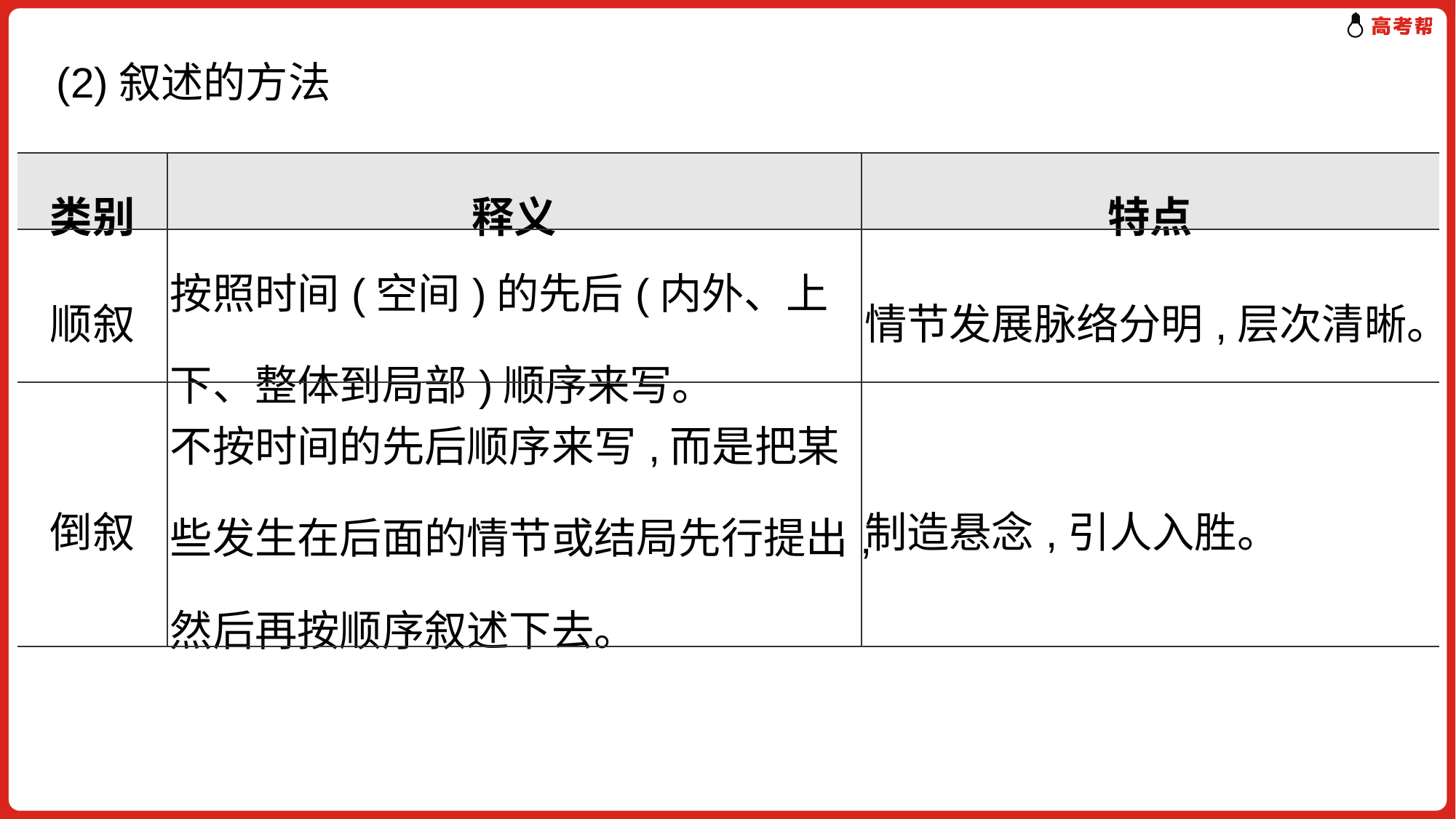

(2)叙述的方法
| 类别 | 释义 | 特点 |
| --- | --- | --- |
| 顺叙 | 按照时间(空间)的先后(内外、上下、整体到局部)顺序来写。 | 情节发展脉络分明,层次清晰。 |
| 倒叙 | 不按时间的先后顺序来写,而是把某些发生在后面的情节或结局先行提出,然后再按顺序叙述下去。 | 制造悬念,引人入胜。 |